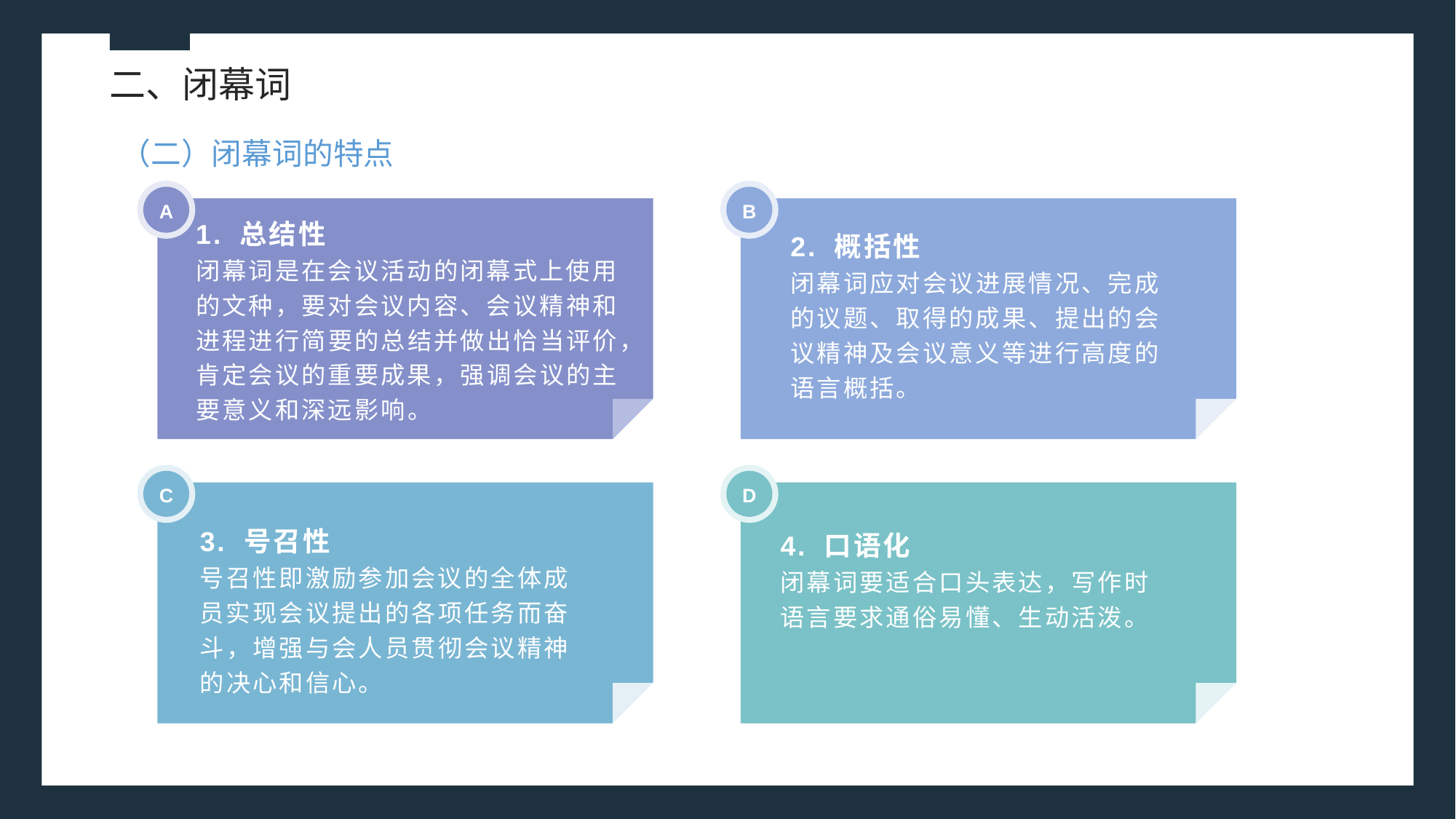

二、闭幕词
（二）闭幕词的特点

A
B

1. 总结性
闭幕词是在会议活动的闭幕式上使用的文种，要对会议内容、会议精神和进程进行简要的总结并做出恰当评价，肯定会议的重要成果，强调会议的主要意义和深远影响。
2. 概括性
闭幕词应对会议进展情况、完成的议题、取得的成果、提出的会议精神及会议意义等进行高度的语言概括。

C
D

3. 号召性
号召性即激励参加会议的全体成员实现会议提出的各项任务而奋斗，增强与会人员贯彻会议精神的决心和信心。
4. 口语化
闭幕词要适合口头表达，写作时语言要求通俗易懂、生动活泼。